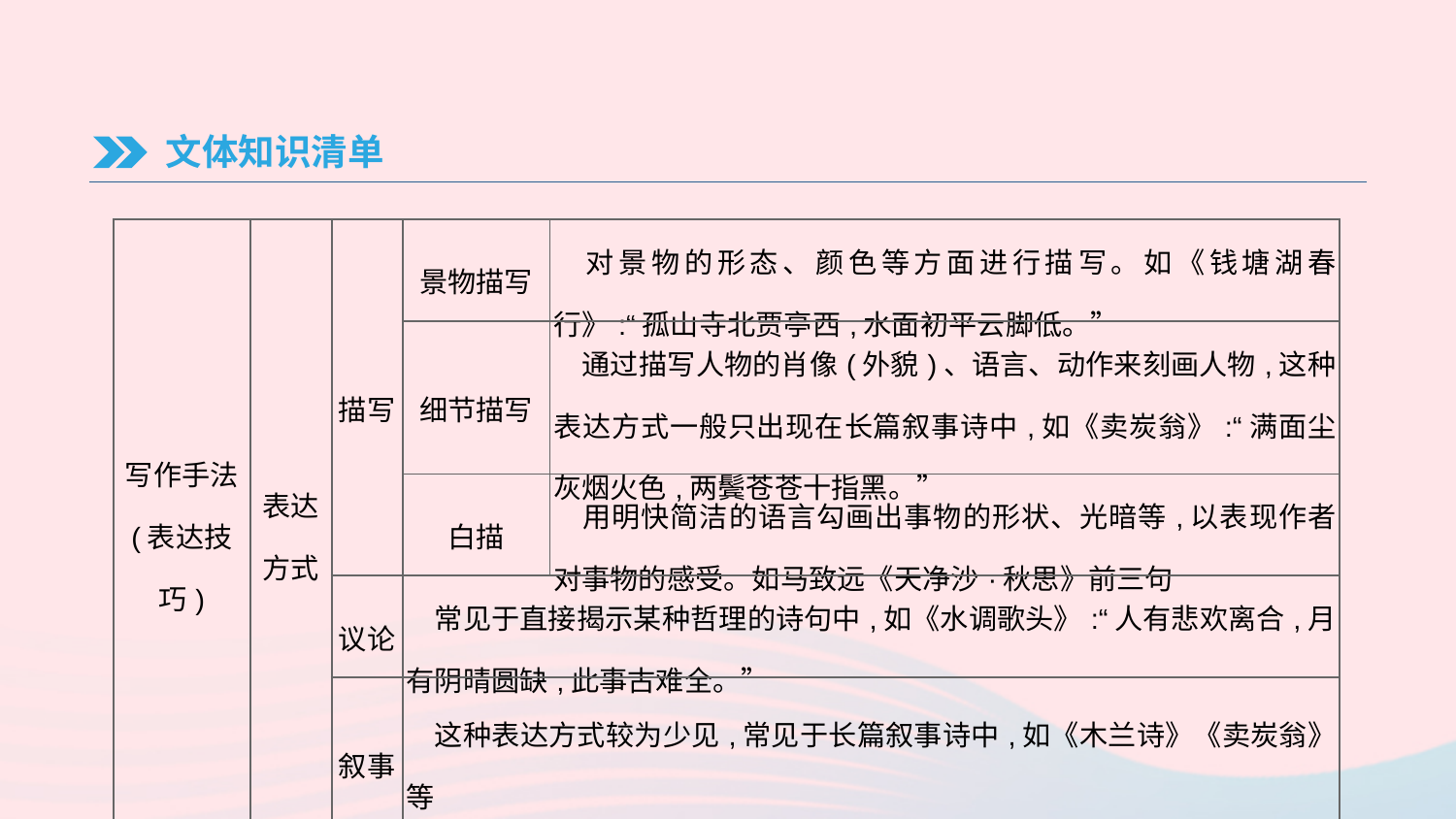

文体知识清单

| 写作手法 (表达技巧) | 表达 方式 | 描写 | 景物描写 | 对景物的形态、颜色等方面进行描写。如《钱塘湖春行》:“孤山寺北贾亭西,水面初平云脚低。” |
| --- | --- | --- | --- | --- |
|  |  |  | 细节描写 | 通过描写人物的肖像(外貌)、语言、动作来刻画人物,这种表达方式一般只出现在长篇叙事诗中,如《卖炭翁》:“满面尘灰烟火色,两鬓苍苍十指黑。” |
|  |  |  | 白描 | 用明快简洁的语言勾画出事物的形状、光暗等,以表现作者对事物的感受。如马致远《天净沙·秋思》前三句 |
|  |  | 议论 | 常见于直接揭示某种哲理的诗句中,如《水调歌头》:“人有悲欢离合,月有阴晴圆缺,此事古难全。” |  |
|  |  | 叙事 | 这种表达方式较为少见,常见于长篇叙事诗中,如《木兰诗》《卖炭翁》等 |  |